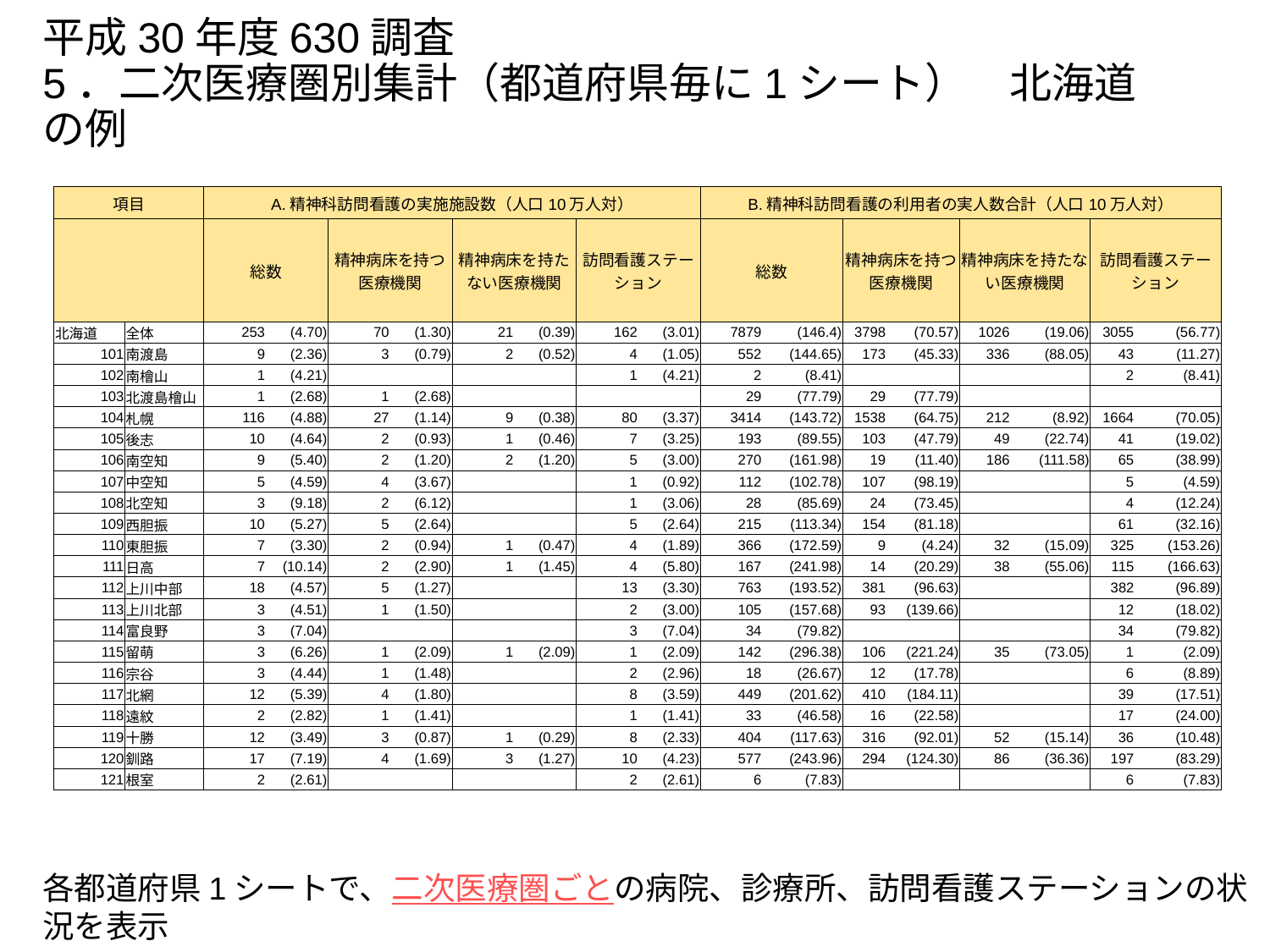

# 平成30年度630調査 5．二次医療圏別集計（都道府県毎に1シート）　北海道の例
| 項目 |  | A.精神科訪問看護の実施施設数（人口10万人対） |  |  |  |  |  |  |  | B.精神科訪問看護の利用者の実人数合計（人口10万人対） |  |  |  |  |  |  |  |
| --- | --- | --- | --- | --- | --- | --- | --- | --- | --- | --- | --- | --- | --- | --- | --- | --- | --- |
|  |  | 総数 |  | 精神病床を持つ医療機関 |  | 精神病床を持たない医療機関 |  | 訪問看護ステーション |  | 総数 |  | 精神病床を持つ医療機関 |  | 精神病床を持たない医療機関 |  | 訪問看護ステーション |  |
| 北海道 | 全体 | 253 | (4.70) | 70 | (1.30) | 21 | (0.39) | 162 | (3.01) | 7879 | (146.4) | 3798 | (70.57) | 1026 | (19.06) | 3055 | (56.77) |
| 101 | 南渡島 | 9 | (2.36) | 3 | (0.79) | 2 | (0.52) | 4 | (1.05) | 552 | (144.65) | 173 | (45.33) | 336 | (88.05) | 43 | (11.27) |
| 102 | 南檜山 | 1 | (4.21) |  |  |  |  | 1 | (4.21) | 2 | (8.41) |  |  |  |  | 2 | (8.41) |
| 103 | 北渡島檜山 | 1 | (2.68) | 1 | (2.68) |  |  |  |  | 29 | (77.79) | 29 | (77.79) |  |  |  |  |
| 104 | 札幌 | 116 | (4.88) | 27 | (1.14) | 9 | (0.38) | 80 | (3.37) | 3414 | (143.72) | 1538 | (64.75) | 212 | (8.92) | 1664 | (70.05) |
| 105 | 後志 | 10 | (4.64) | 2 | (0.93) | 1 | (0.46) | 7 | (3.25) | 193 | (89.55) | 103 | (47.79) | 49 | (22.74) | 41 | (19.02) |
| 106 | 南空知 | 9 | (5.40) | 2 | (1.20) | 2 | (1.20) | 5 | (3.00) | 270 | (161.98) | 19 | (11.40) | 186 | (111.58) | 65 | (38.99) |
| 107 | 中空知 | 5 | (4.59) | 4 | (3.67) |  |  | 1 | (0.92) | 112 | (102.78) | 107 | (98.19) |  |  | 5 | (4.59) |
| 108 | 北空知 | 3 | (9.18) | 2 | (6.12) |  |  | 1 | (3.06) | 28 | (85.69) | 24 | (73.45) |  |  | 4 | (12.24) |
| 109 | 西胆振 | 10 | (5.27) | 5 | (2.64) |  |  | 5 | (2.64) | 215 | (113.34) | 154 | (81.18) |  |  | 61 | (32.16) |
| 110 | 東胆振 | 7 | (3.30) | 2 | (0.94) | 1 | (0.47) | 4 | (1.89) | 366 | (172.59) | 9 | (4.24) | 32 | (15.09) | 325 | (153.26) |
| 111 | 日高 | 7 | (10.14) | 2 | (2.90) | 1 | (1.45) | 4 | (5.80) | 167 | (241.98) | 14 | (20.29) | 38 | (55.06) | 115 | (166.63) |
| 112 | 上川中部 | 18 | (4.57) | 5 | (1.27) |  |  | 13 | (3.30) | 763 | (193.52) | 381 | (96.63) |  |  | 382 | (96.89) |
| 113 | 上川北部 | 3 | (4.51) | 1 | (1.50) |  |  | 2 | (3.00) | 105 | (157.68) | 93 | (139.66) |  |  | 12 | (18.02) |
| 114 | 富良野 | 3 | (7.04) |  |  |  |  | 3 | (7.04) | 34 | (79.82) |  |  |  |  | 34 | (79.82) |
| 115 | 留萌 | 3 | (6.26) | 1 | (2.09) | 1 | (2.09) | 1 | (2.09) | 142 | (296.38) | 106 | (221.24) | 35 | (73.05) | 1 | (2.09) |
| 116 | 宗谷 | 3 | (4.44) | 1 | (1.48) |  |  | 2 | (2.96) | 18 | (26.67) | 12 | (17.78) |  |  | 6 | (8.89) |
| 117 | 北網 | 12 | (5.39) | 4 | (1.80) |  |  | 8 | (3.59) | 449 | (201.62) | 410 | (184.11) |  |  | 39 | (17.51) |
| 118 | 遠紋 | 2 | (2.82) | 1 | (1.41) |  |  | 1 | (1.41) | 33 | (46.58) | 16 | (22.58) |  |  | 17 | (24.00) |
| 119 | 十勝 | 12 | (3.49) | 3 | (0.87) | 1 | (0.29) | 8 | (2.33) | 404 | (117.63) | 316 | (92.01) | 52 | (15.14) | 36 | (10.48) |
| 120 | 釧路 | 17 | (7.19) | 4 | (1.69) | 3 | (1.27) | 10 | (4.23) | 577 | (243.96) | 294 | (124.30) | 86 | (36.36) | 197 | (83.29) |
| 121 | 根室 | 2 | (2.61) |  |  |  |  | 2 | (2.61) | 6 | (7.83) |  |  |  |  | 6 | (7.83) |
各都道府県1シートで、二次医療圏ごとの病院、診療所、訪問看護ステーションの状況を表示